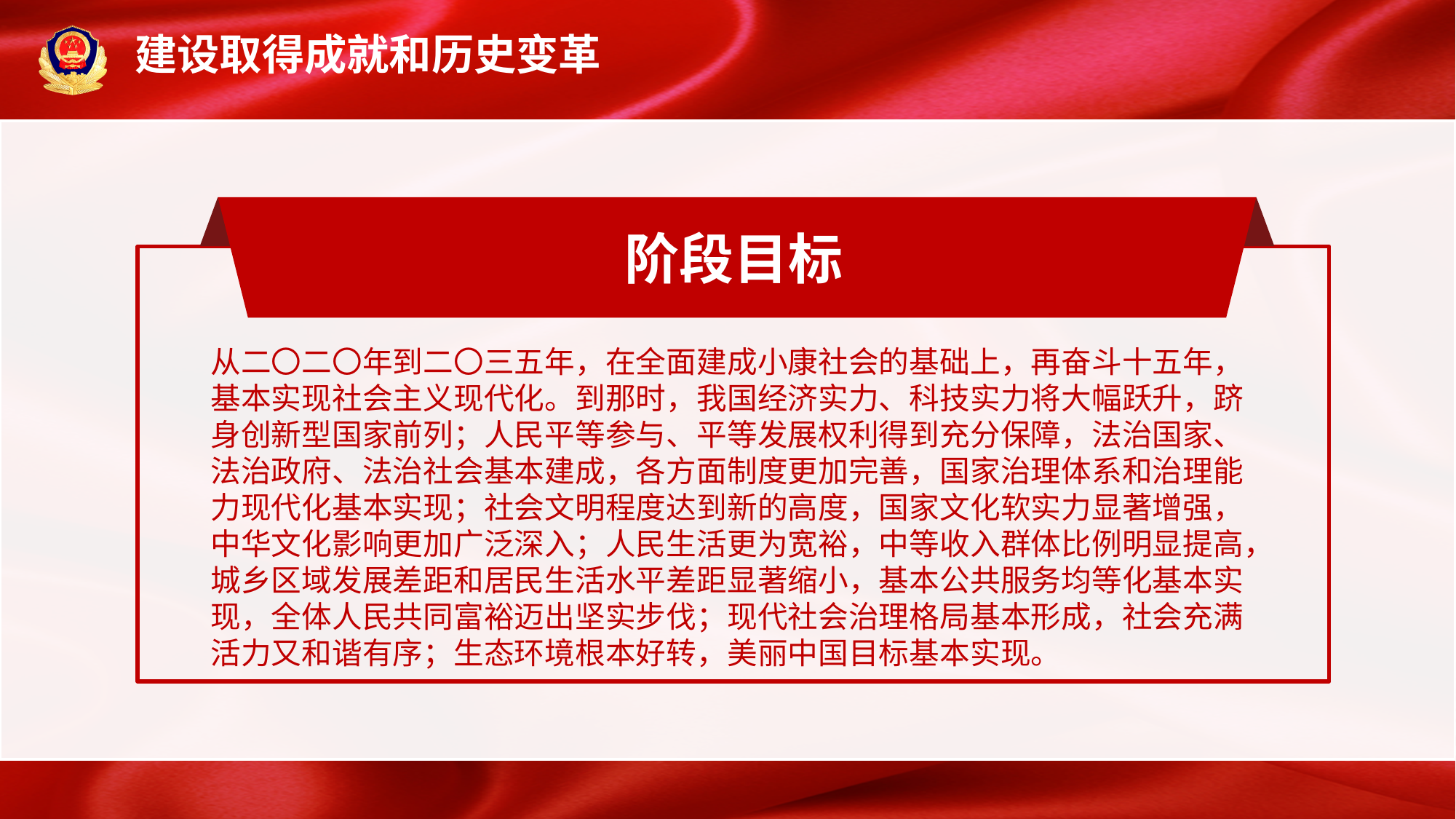

建设取得成就和历史变革

阶段目标

从二〇二〇年到二〇三五年，在全面建成小康社会的基础上，再奋斗十五年，基本实现社会主义现代化。到那时，我国经济实力、科技实力将大幅跃升，跻身创新型国家前列；人民平等参与、平等发展权利得到充分保障，法治国家、法治政府、法治社会基本建成，各方面制度更加完善，国家治理体系和治理能力现代化基本实现；社会文明程度达到新的高度，国家文化软实力显著增强，中华文化影响更加广泛深入；人民生活更为宽裕，中等收入群体比例明显提高，城乡区域发展差距和居民生活水平差距显著缩小，基本公共服务均等化基本实现，全体人民共同富裕迈出坚实步伐；现代社会治理格局基本形成，社会充满活力又和谐有序；生态环境根本好转，美丽中国目标基本实现。